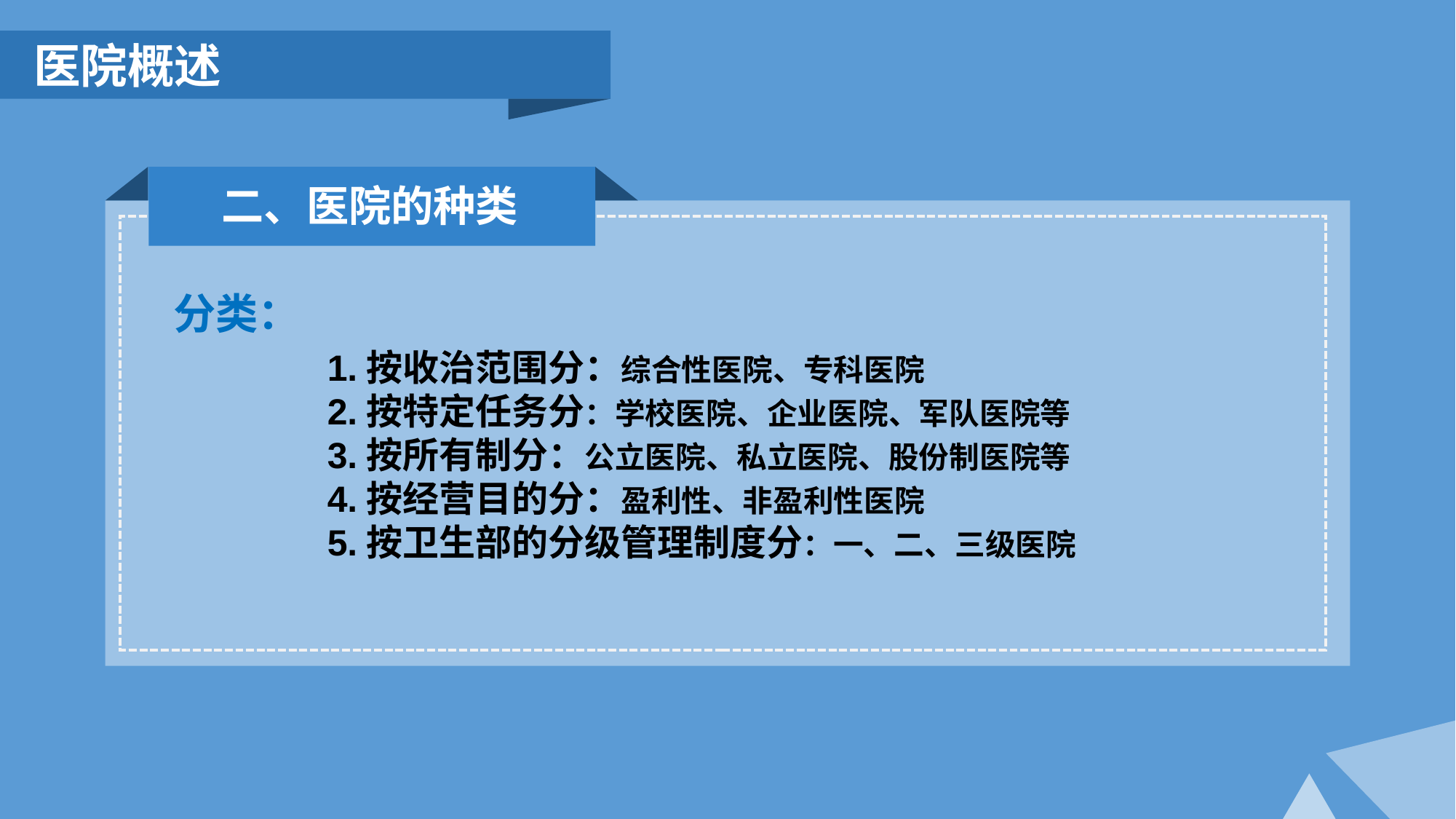

医院概述

二、医院的种类

分类：
1.按收治范围分：综合性医院、专科医院
2.按特定任务分：学校医院、企业医院、军队医院等
3.按所有制分：公立医院、私立医院、股份制医院等
4.按经营目的分：盈利性、非盈利性医院
5.按卫生部的分级管理制度分：一、二、三级医院